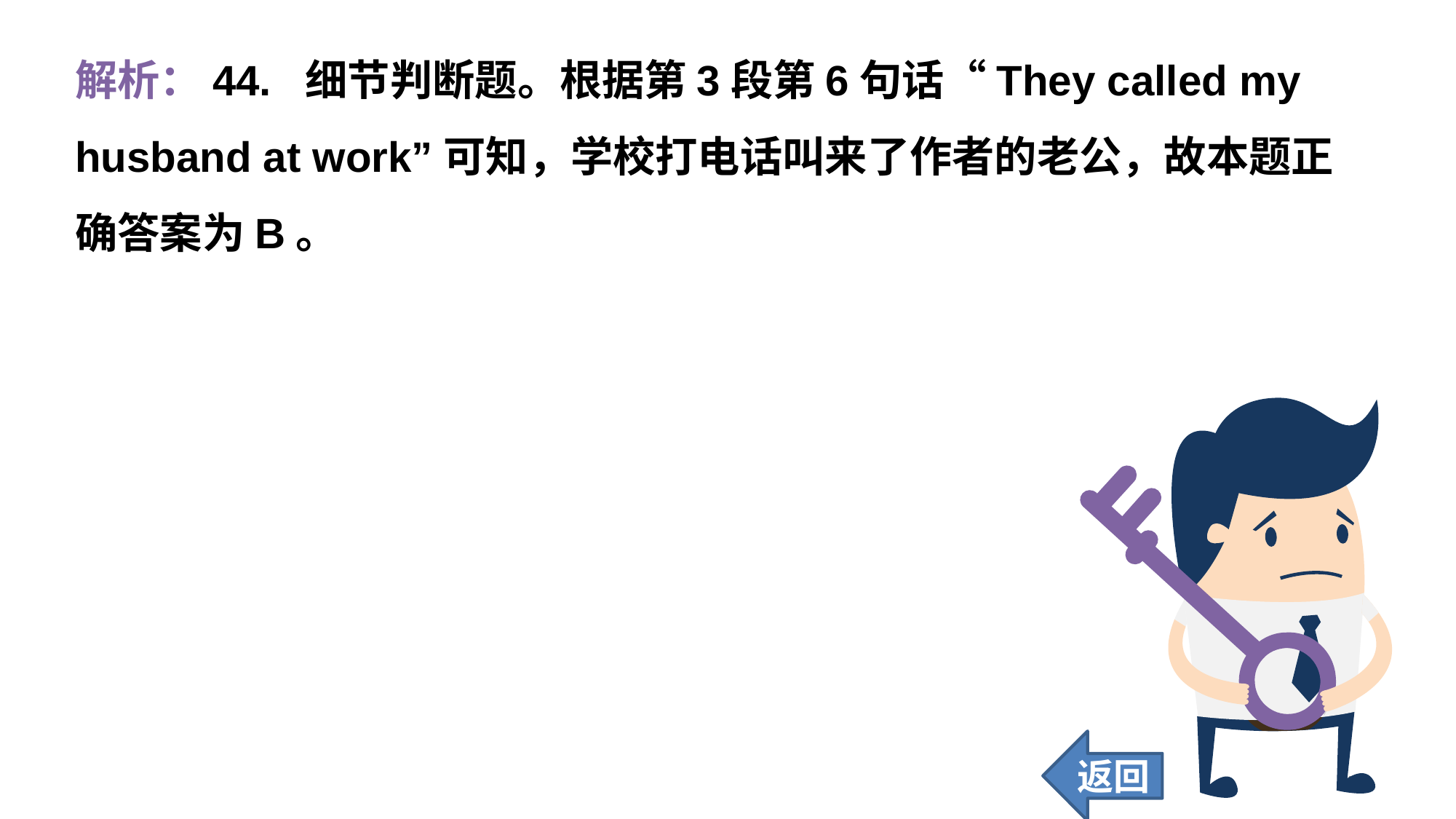

解析：44.  细节判断题。根据第3段第6句话“They called my husband at work”可知，学校打电话叫来了作者的老公，故本题正确答案为B。

返回
419